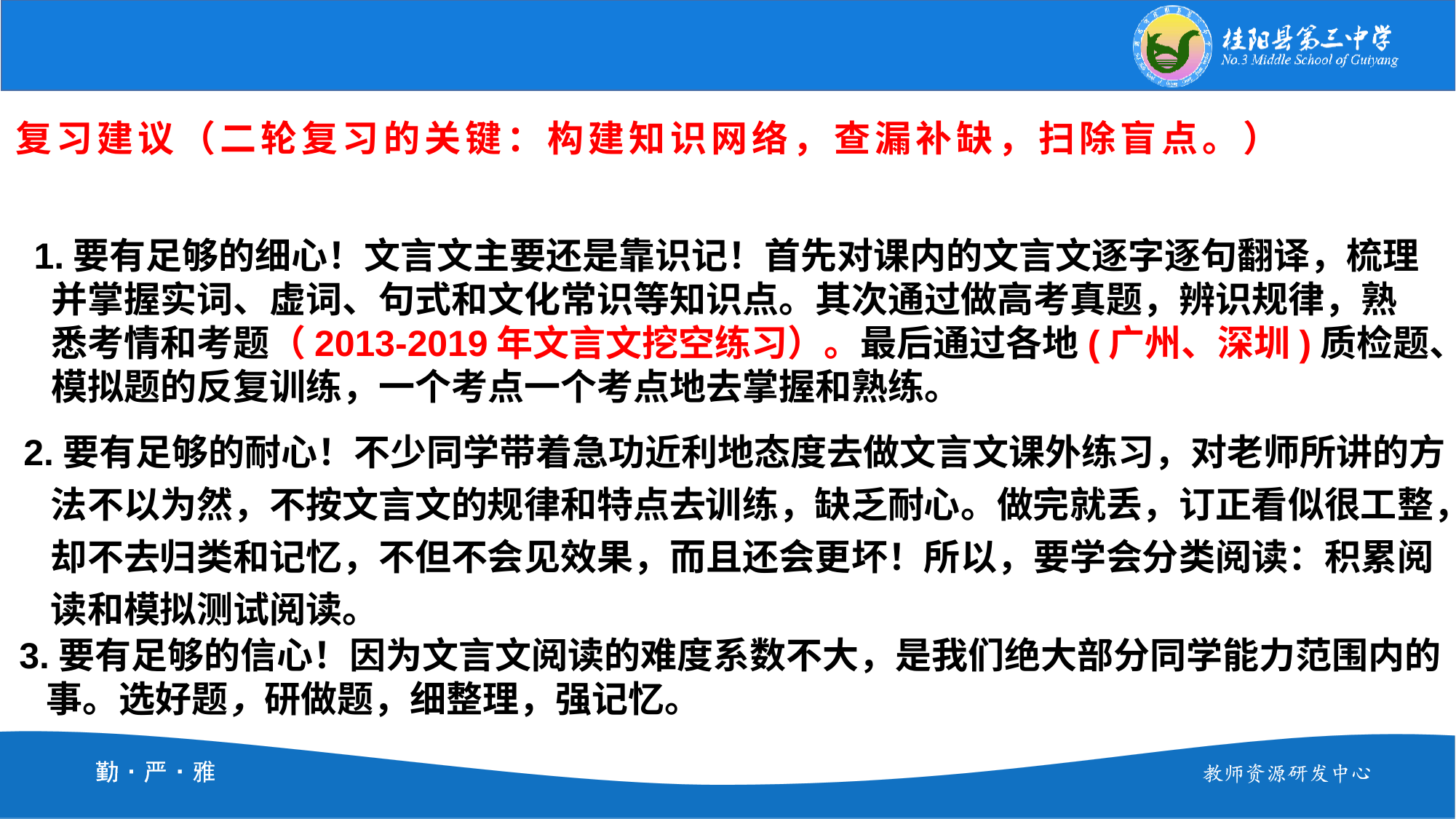

# 复习建议（二轮复习的关键：构建知识网络，查漏补缺，扫除盲点。）
 1.要有足够的细心！文言文主要还是靠识记！首先对课内的文言文逐字逐句翻译，梳理并掌握实词、虚词、句式和文化常识等知识点。其次通过做高考真题，辨识规律，熟悉考情和考题（2013-2019年文言文挖空练习）。最后通过各地(广州、深圳)质检题、模拟题的反复训练，一个考点一个考点地去掌握和熟练。
2.要有足够的耐心！不少同学带着急功近利地态度去做文言文课外练习，对老师所讲的方法不以为然，不按文言文的规律和特点去训练，缺乏耐心。做完就丢，订正看似很工整，却不去归类和记忆，不但不会见效果，而且还会更坏！所以，要学会分类阅读：积累阅读和模拟测试阅读。
3.要有足够的信心！因为文言文阅读的难度系数不大，是我们绝大部分同学能力范围内的事。选好题，研做题，细整理，强记忆。